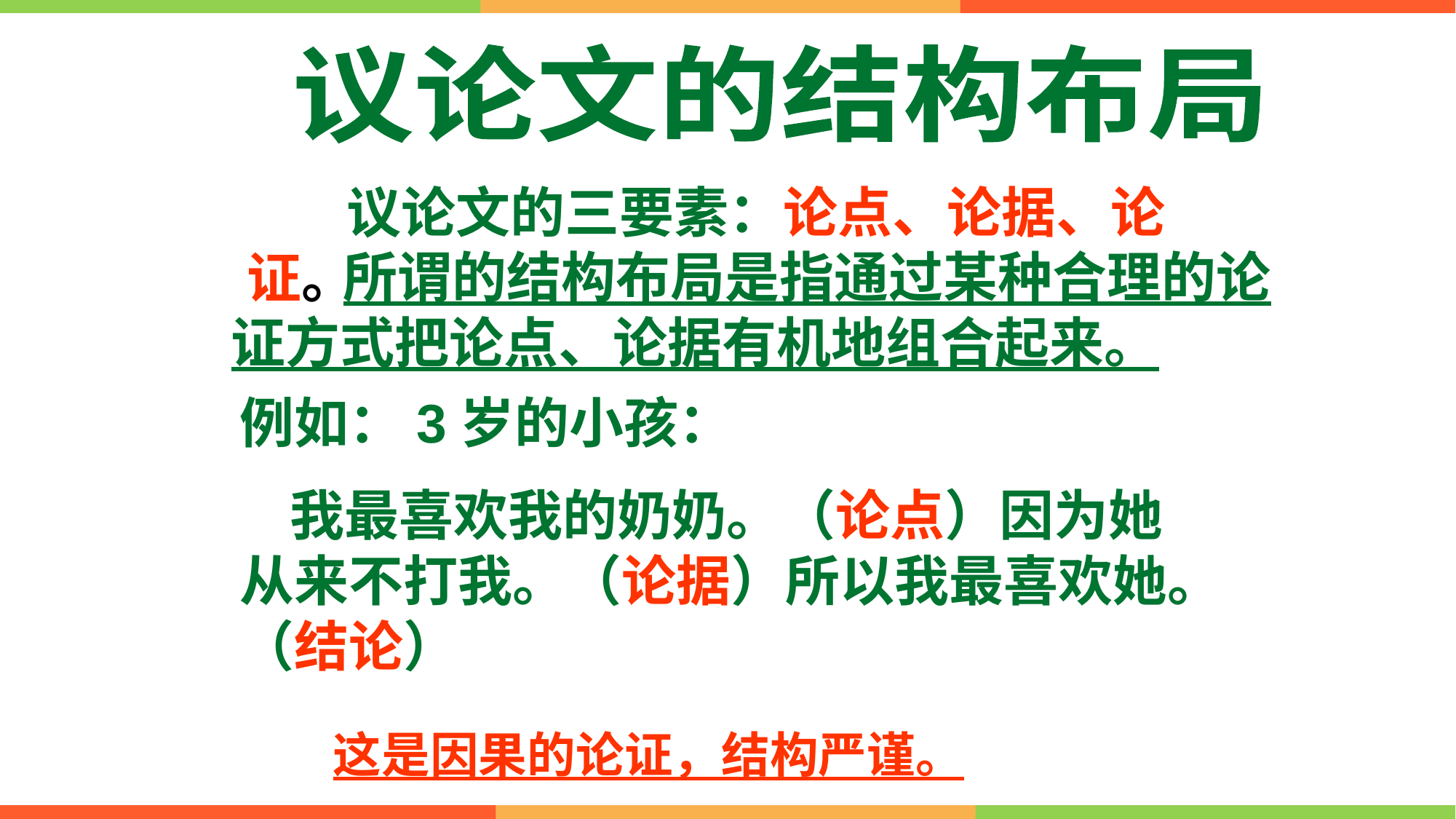

议论文的结构布局
       议论文的三要素：论点、论据、论证。
        所谓的结构布局是指通过某种合理的论证方式把论点、论据有机地组合起来。
例如：3岁的小孩：
   我最喜欢我的奶奶。（论点）因为她从来不打我。（论据）所以我最喜欢她。（结论）
这是因果的论证，结构严谨。